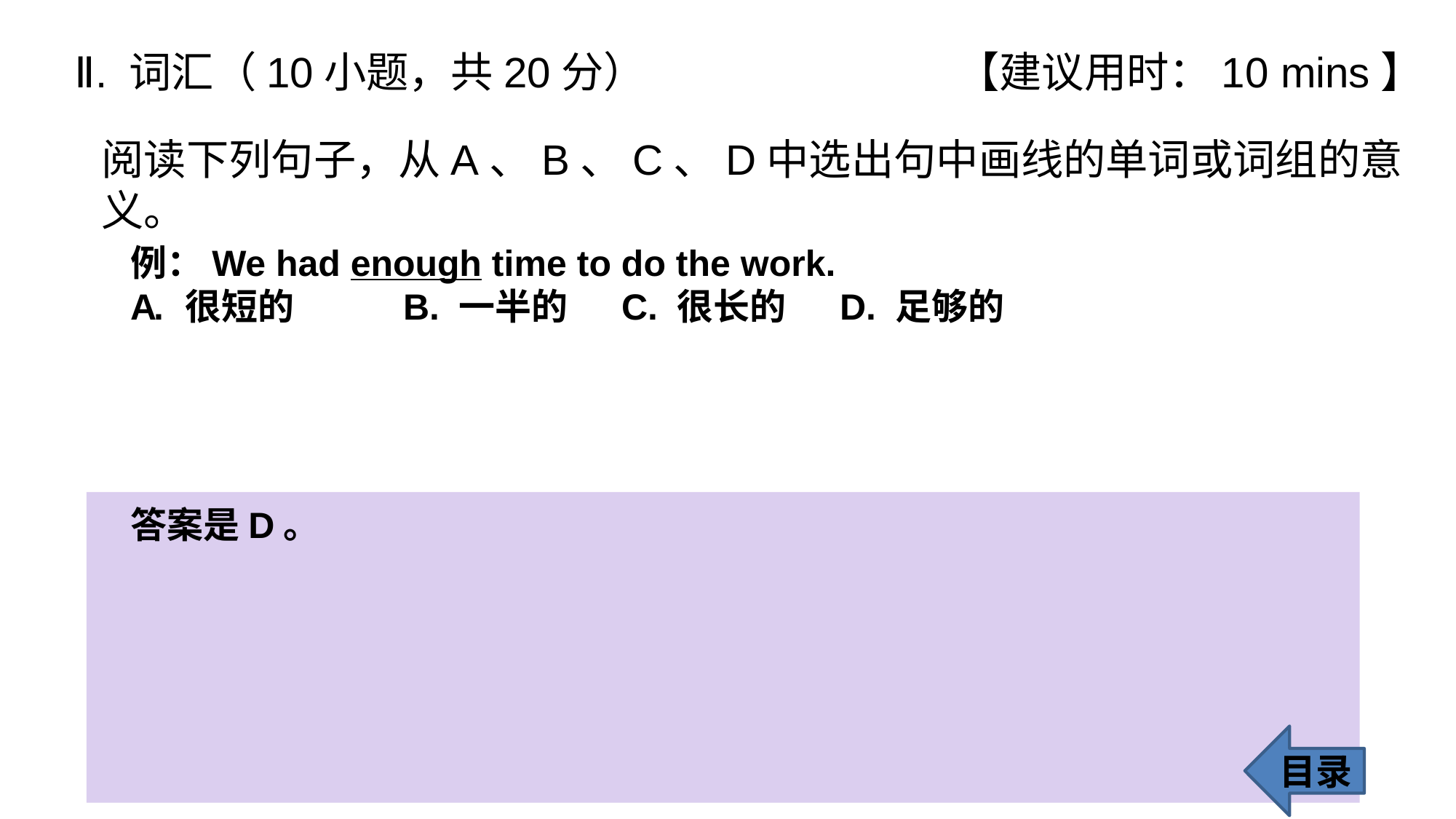

Ⅱ. 词汇（10小题，共20分）			 【建议用时：10 mins】
阅读下列句子，从A、B、C、D中选出句中画线的单词或词组的意义。
例：We had enough time to do the work.
很短的 	B. 一半的 	C. 很长的 	D. 足够的

答案是D。

目录
11